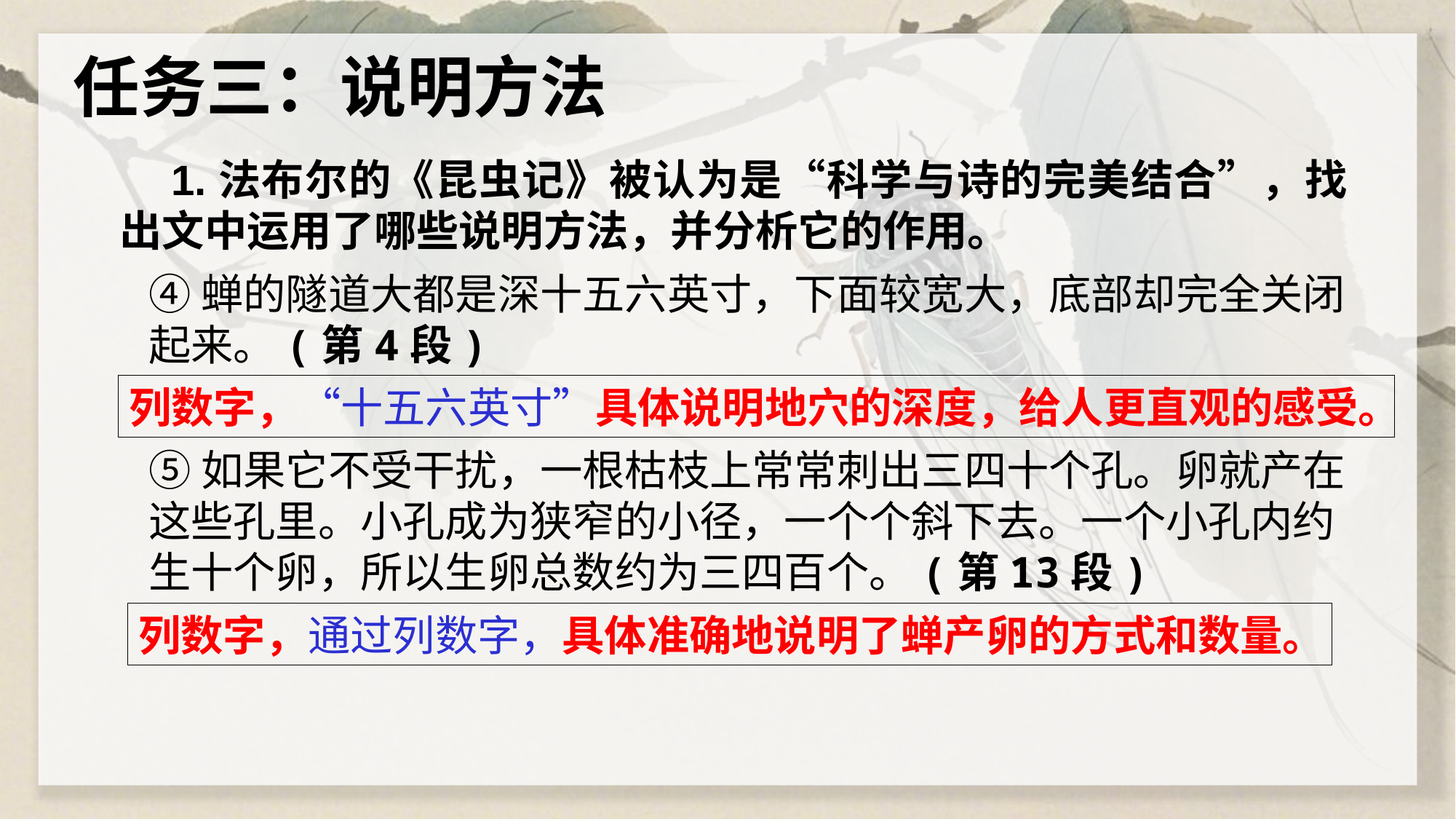

任务三：说明方法
    1.法布尔的《昆虫记》被认为是“科学与诗的完美结合”，找出文中运用了哪些说明方法，并分析它的作用。
④蝉的隧道大都是深十五六英寸，下面较宽大，底部却完全关闭起来。(第4段)

列数字，“十五六英寸”具体说明地穴的深度，给人更直观的感受。
⑤如果它不受干扰，一根枯枝上常常刺出三四十个孔。卵就产在这些孔里。小孔成为狭窄的小径，一个个斜下去。一个小孔内约生十个卵，所以生卵总数约为三四百个。(第13段)

列数字，通过列数字，具体准确地说明了蝉产卵的方式和数量。